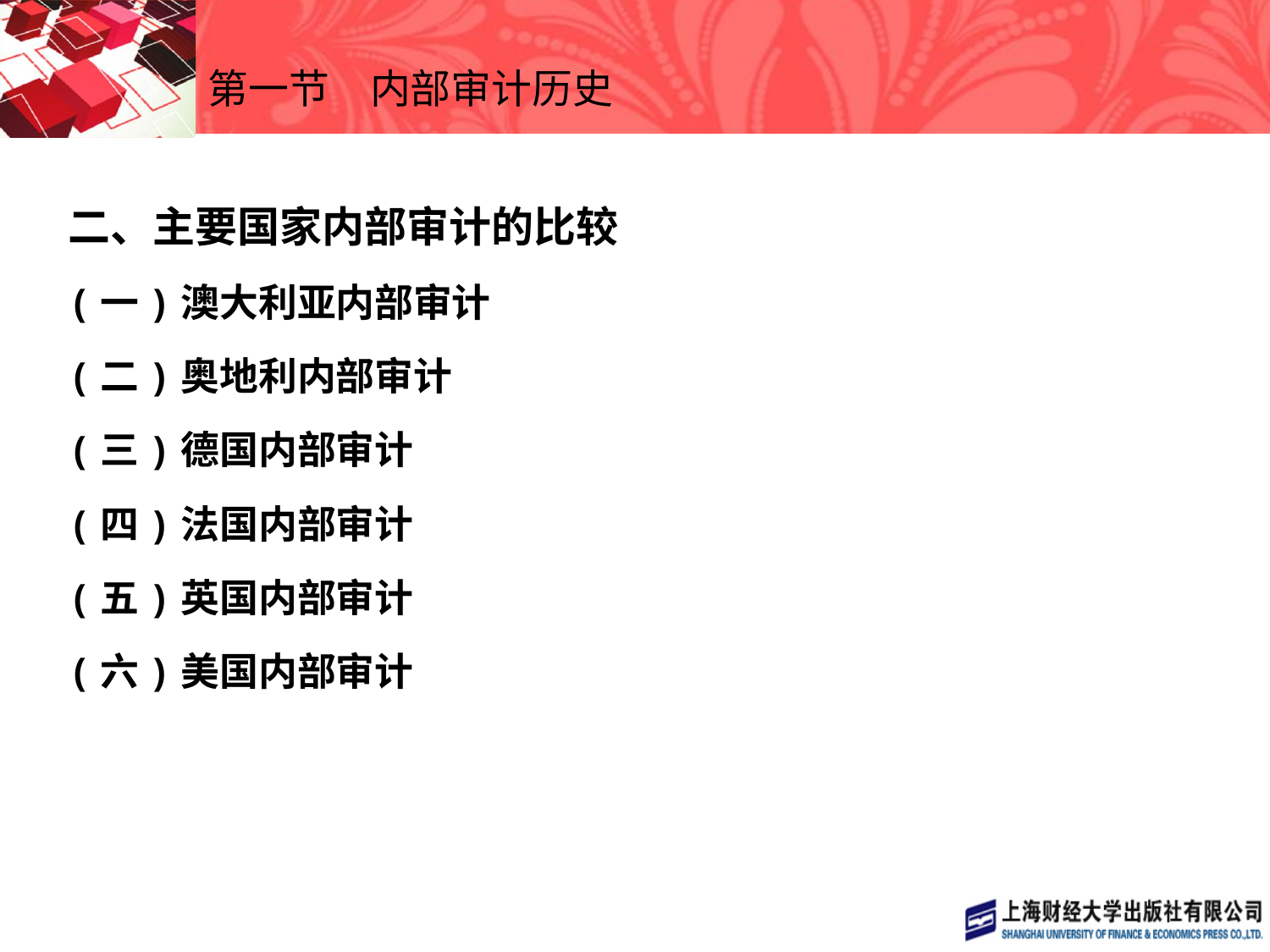

# 第一节　内部审计历史
二、主要国家内部审计的比较
(一)澳大利亚内部审计
(二)奥地利内部审计
(三)德国内部审计
(四)法国内部审计
(五)英国内部审计
(六)美国内部审计